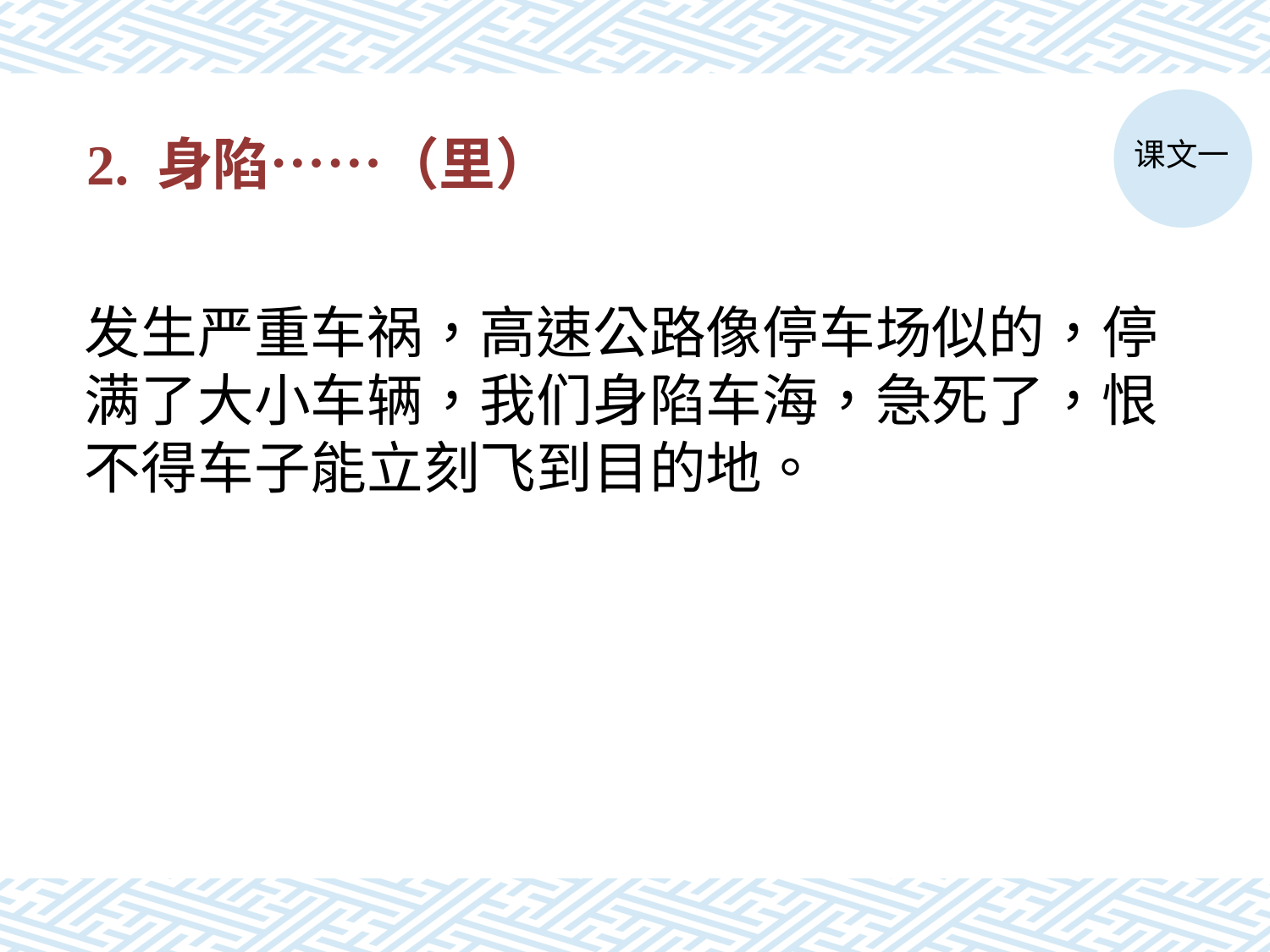

课文一
# 2. 身陷……（里）

发生严重车祸，高速公路像停车场似的，停满了大小车辆，我们身陷车海，急死了，恨不得车子能立刻飞到目的地。